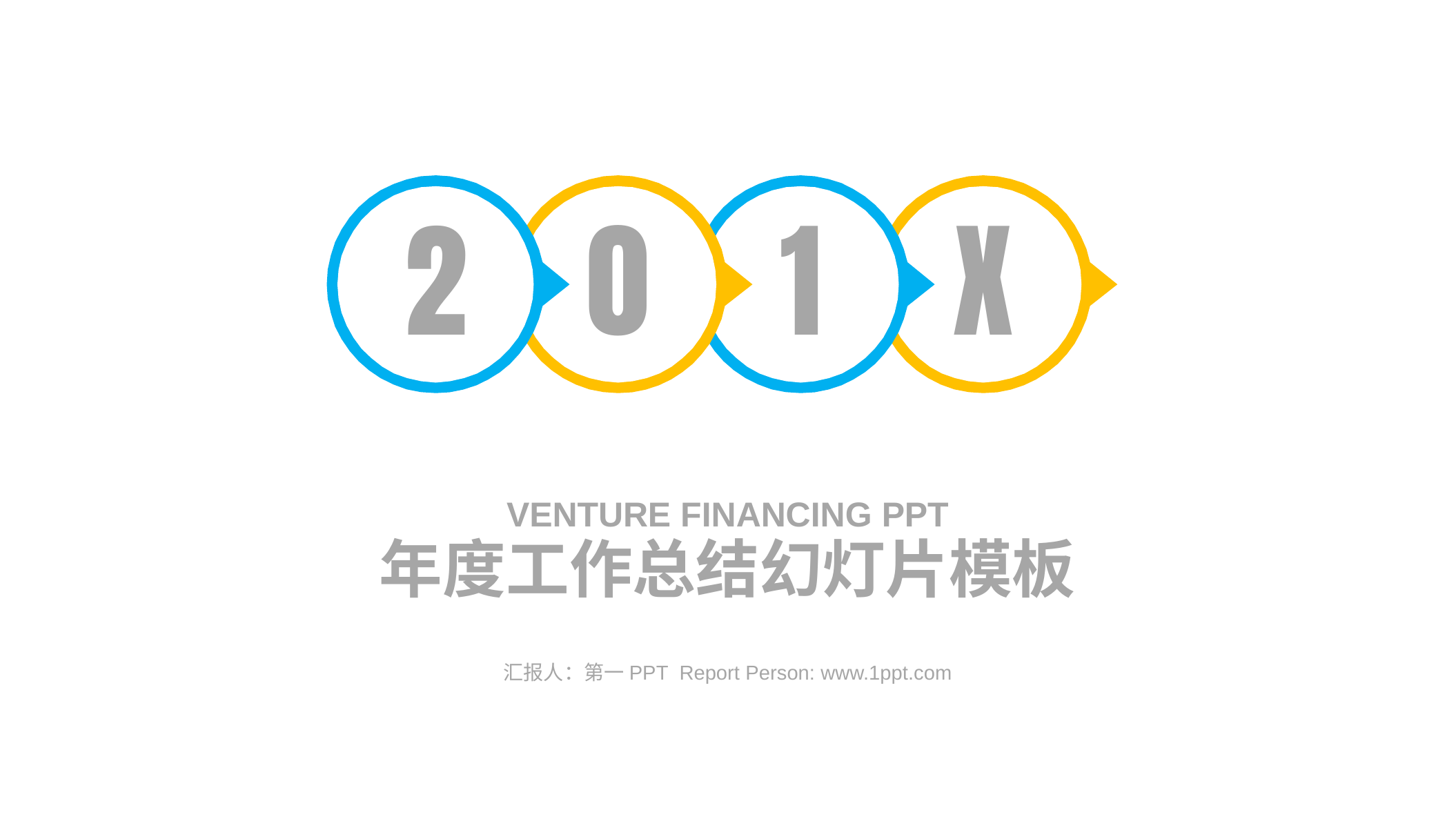

2

0

1

X
VENTURE FINANCING PPT
年度工作总结幻灯片模板
汇报人：第一PPT  Report Person: www.1ppt.com